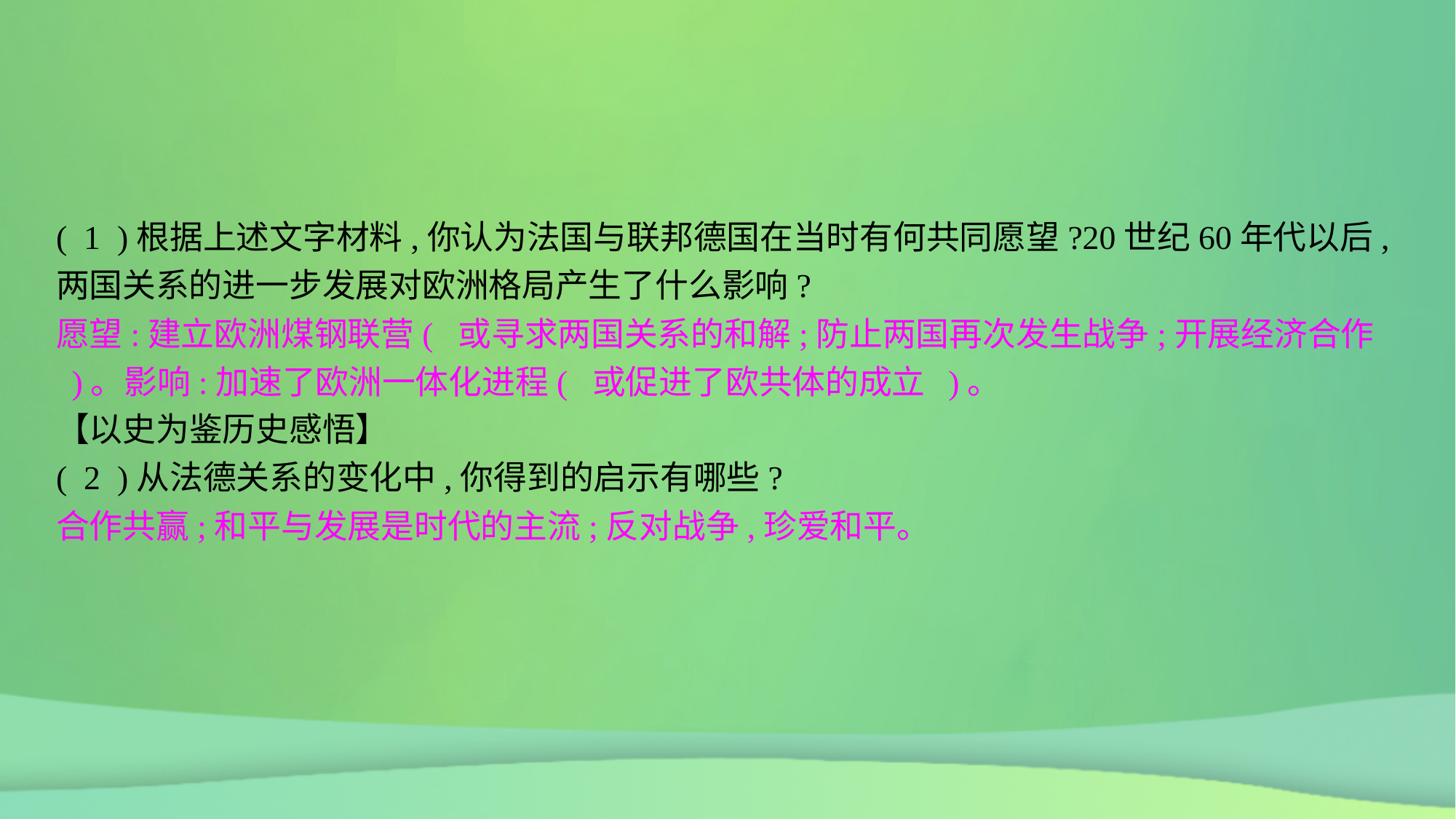

(  1  )根据上述文字材料,你认为法国与联邦德国在当时有何共同愿望?20世纪60年代以后,两国关系的进一步发展对欧洲格局产生了什么影响?

【以史为鉴历史感悟】
(  2  )从法德关系的变化中,你得到的启示有哪些?
愿望:建立欧洲煤钢联营(  或寻求两国关系的和解;防止两国再次发生战争;开展经济合作  )。影响:加速了欧洲一体化进程(  或促进了欧共体的成立  )。

合作共赢;和平与发展是时代的主流;反对战争,珍爱和平。